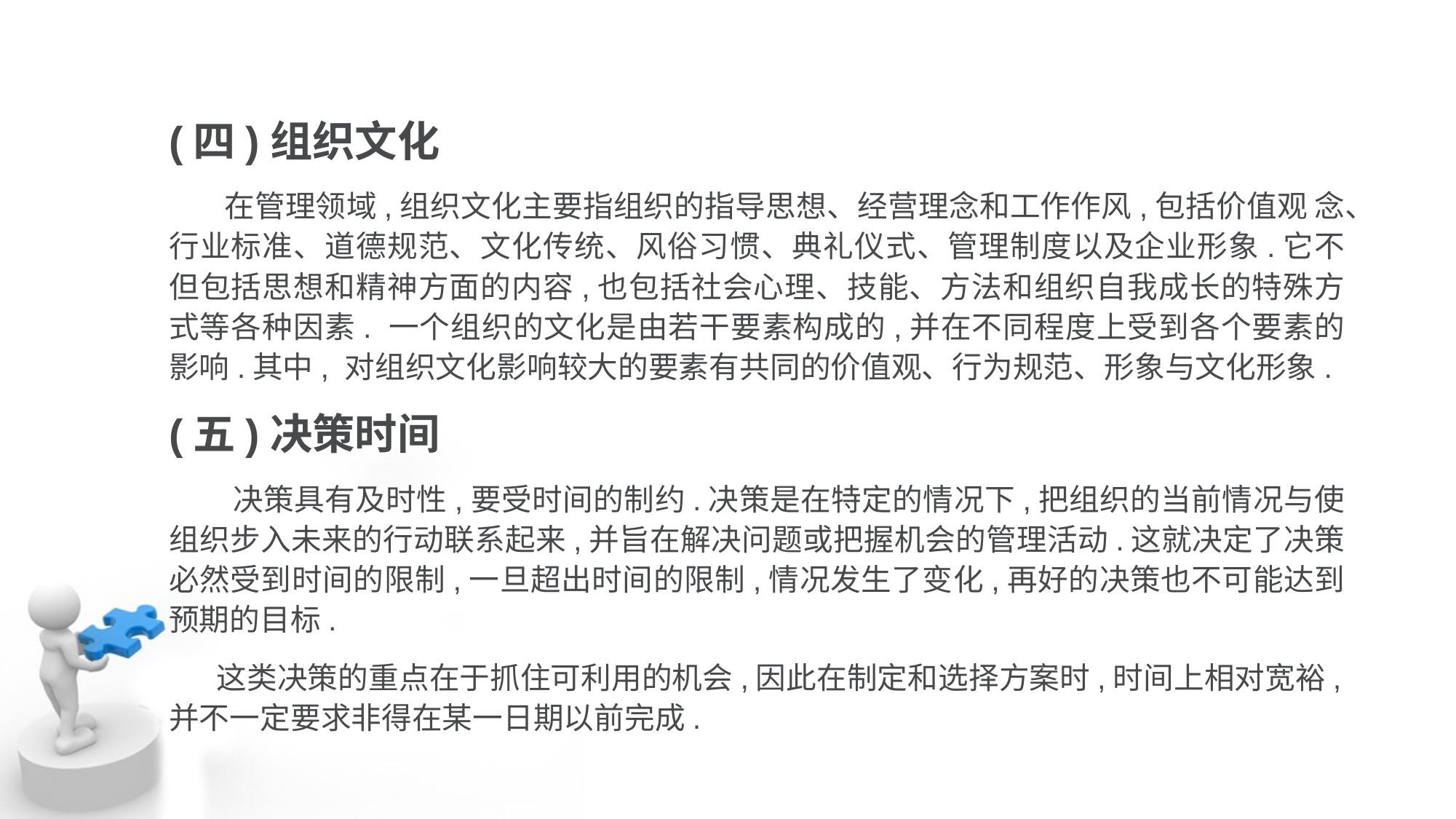

(四)组织文化
       在管理领域,组织文化主要指组织的指导思想、经营理念和工作作风,包括价值观 念、行业标准、道德规范、文化传统、风俗习惯、典礼仪式、管理制度以及企业形象.它不但包括思想和精神方面的内容,也包括社会心理、技能、方法和组织自我成长的特殊方 式等各种因素. 一个组织的文化是由若干要素构成的,并在不同程度上受到各个要素的影响.其中, 对组织文化影响较大的要素有共同的价值观、行为规范、形象与文化形象.
(五)决策时间
        决策具有及时性,要受时间的制约.决策是在特定的情况下,把组织的当前情况与使组织步入未来的行动联系起来,并旨在解决问题或把握机会的管理活动.这就决定了决策 必然受到时间的限制,一旦超出时间的限制,情况发生了变化,再好的决策也不可能达到预期的目标.
      这类决策的重点在于抓住可利用的机会,因此在制定和选择方案时,时间上相对宽裕,并不一定要求非得在某一日期以前完成.